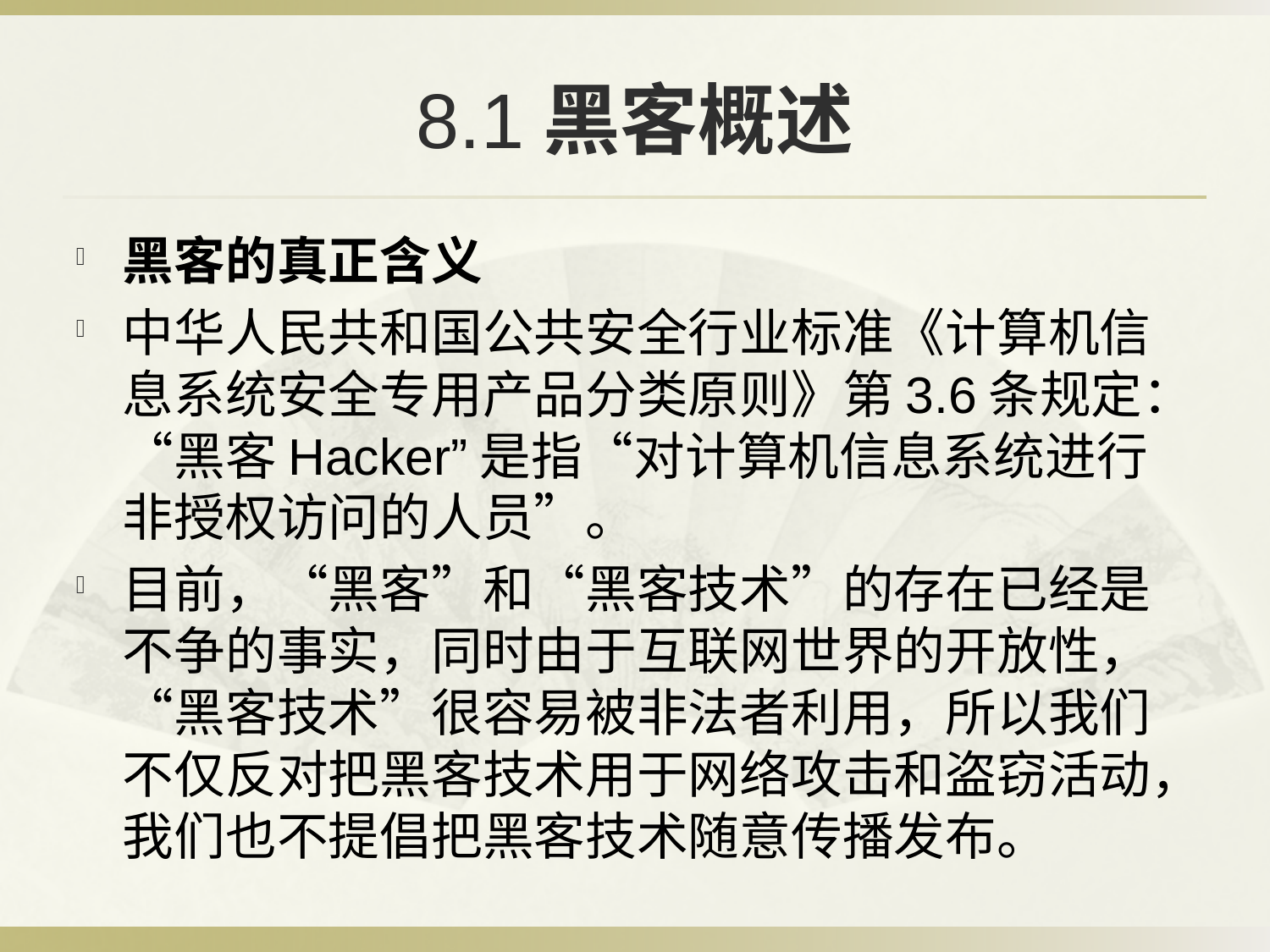

# 8.1黑客概述
黑客的真正含义
中华人民共和国公共安全行业标准《计算机信息系统安全专用产品分类原则》第3.6条规定：“黑客Hacker”是指“对计算机信息系统进行非授权访问的人员”。
目前，“黑客”和“黑客技术”的存在已经是不争的事实，同时由于互联网世界的开放性，“黑客技术”很容易被非法者利用，所以我们不仅反对把黑客技术用于网络攻击和盗窃活动，我们也不提倡把黑客技术随意传播发布。